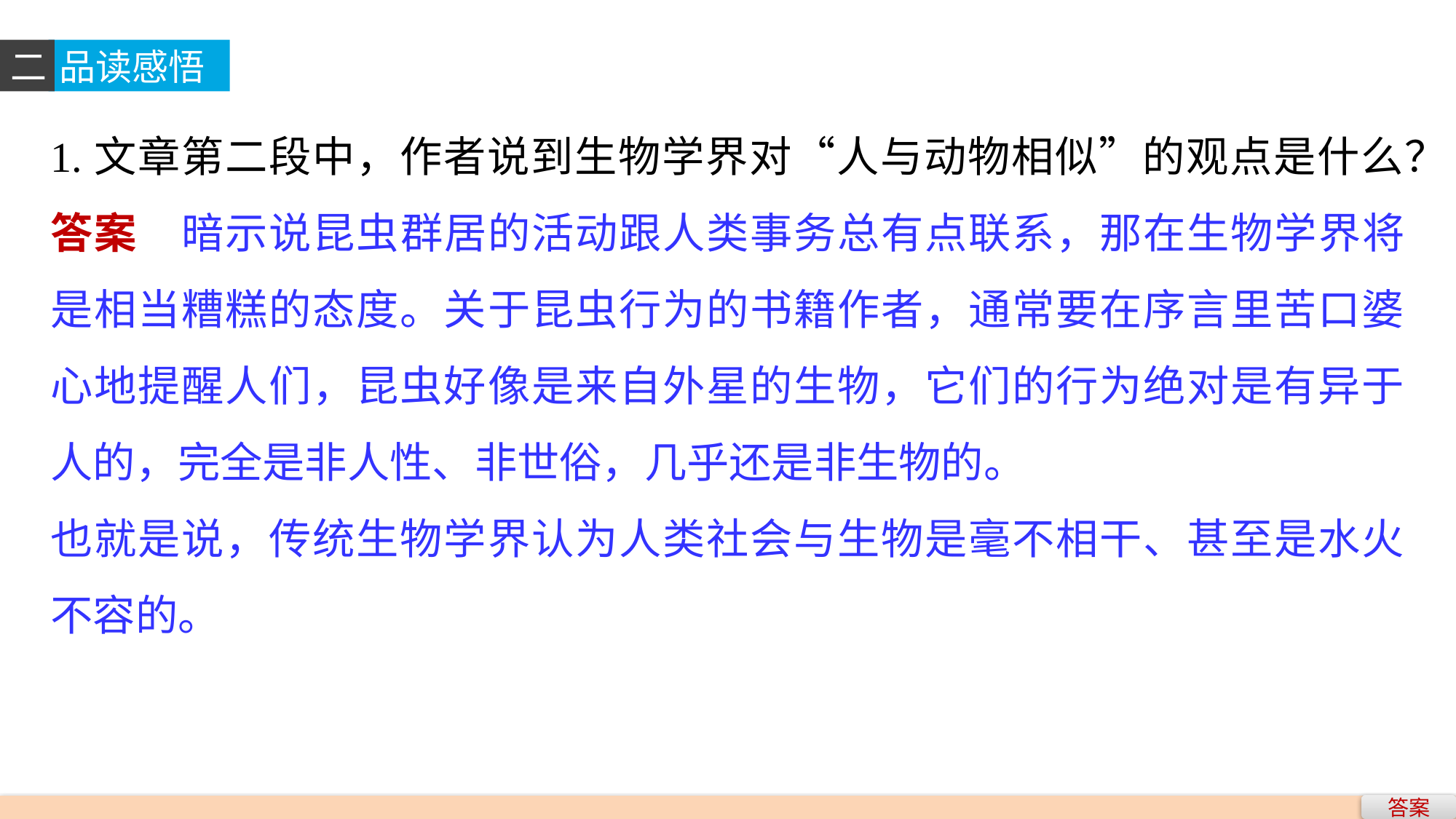

二
品读感悟
1.文章第二段中，作者说到生物学界对“人与动物相似”的观点是什么？
答案　暗示说昆虫群居的活动跟人类事务总有点联系，那在生物学界将是相当糟糕的态度。关于昆虫行为的书籍作者，通常要在序言里苦口婆心地提醒人们，昆虫好像是来自外星的生物，它们的行为绝对是有异于人的，完全是非人性、非世俗，几乎还是非生物的。
也就是说，传统生物学界认为人类社会与生物是毫不相干、甚至是水火不容的。
答案